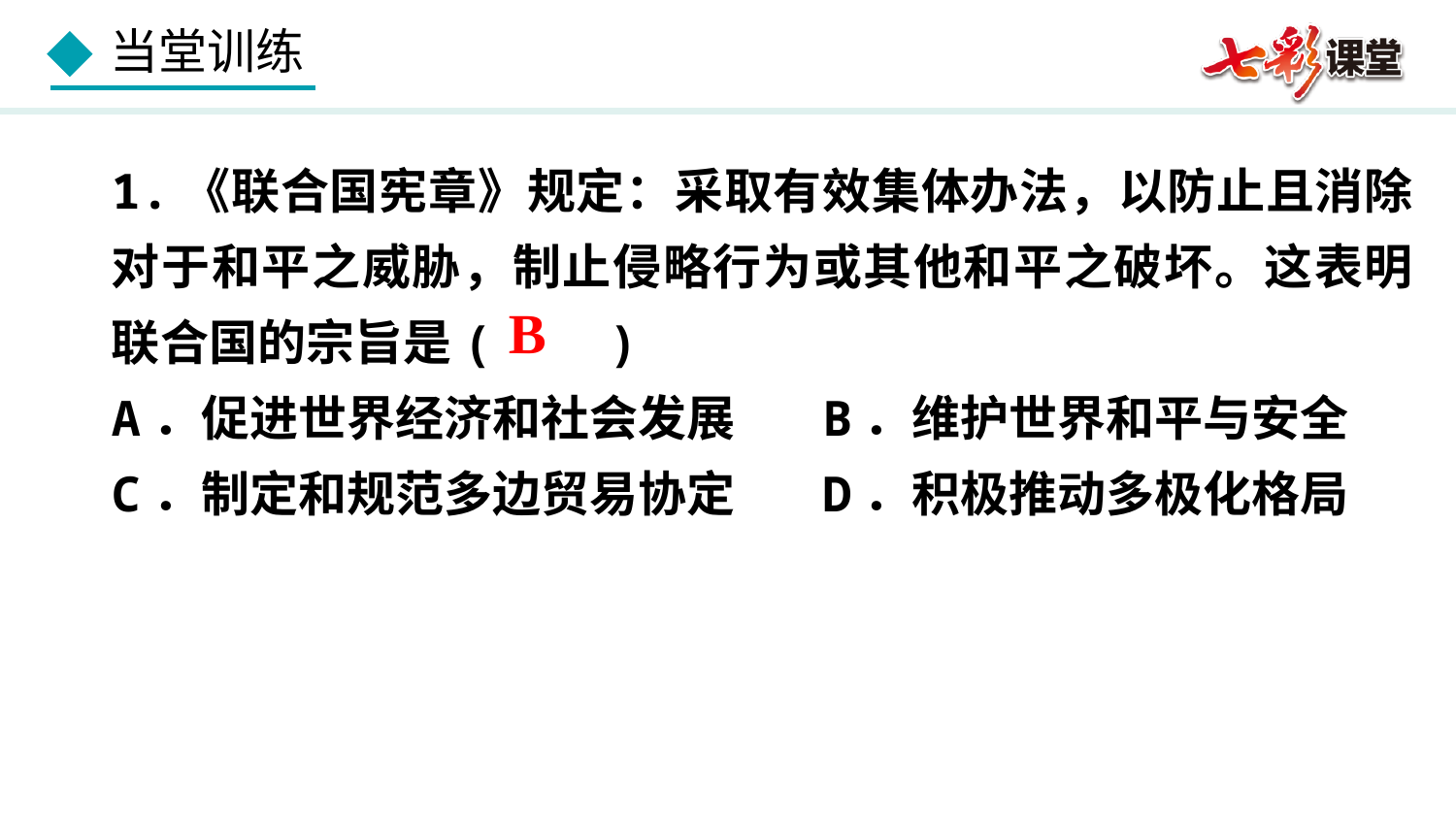

1.《联合国宪章》规定：采取有效集体办法，以防止且消除对于和平之威胁，制止侵略行为或其他和平之破坏。这表明联合国的宗旨是(    )
A．促进世界经济和社会发展       B．维护世界和平与安全
C．制定和规范多边贸易协定       D．积极推动多极化格局

B